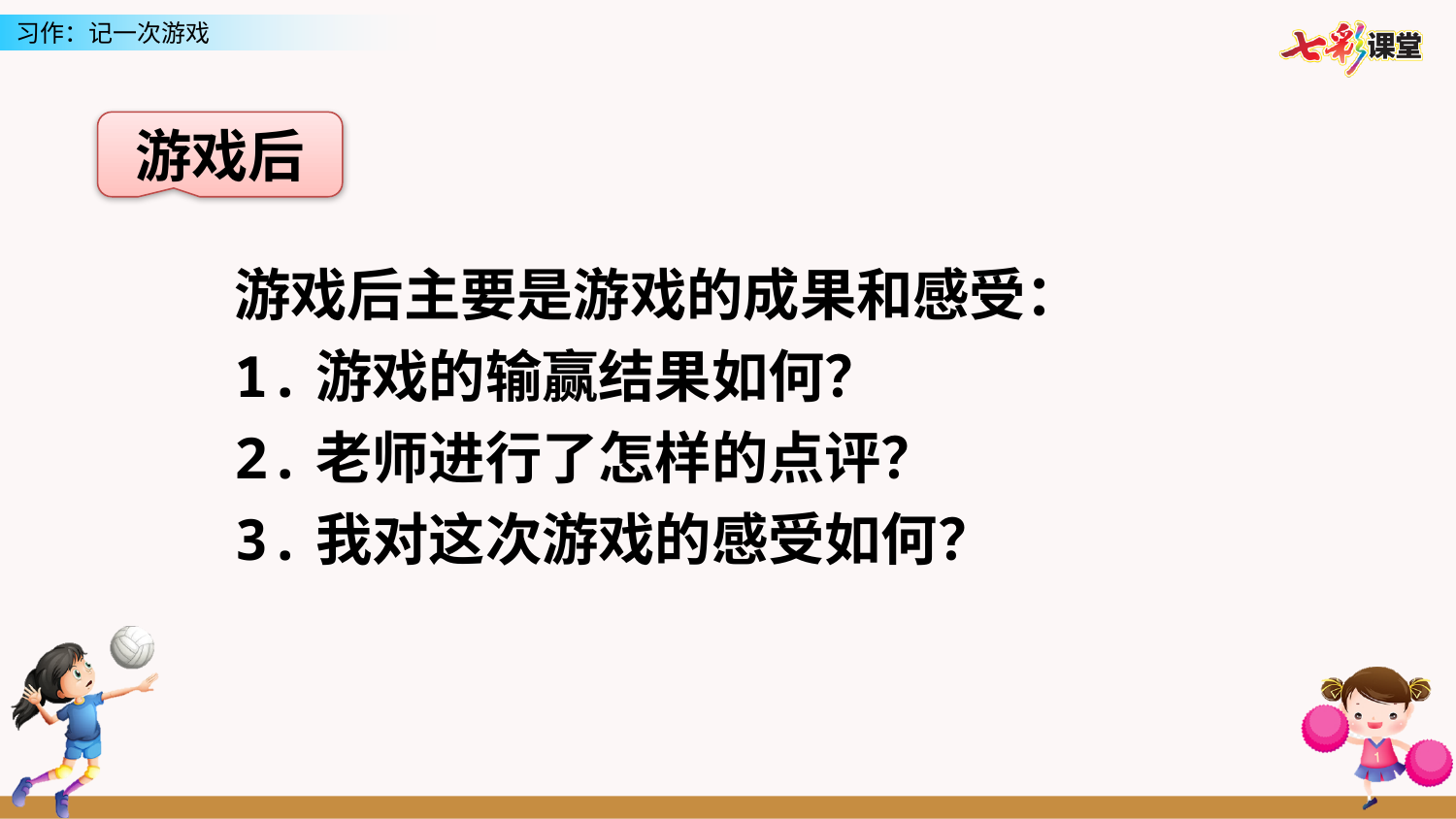

游戏后
游戏后主要是游戏的成果和感受：
1.游戏的输赢结果如何？
2.老师进行了怎样的点评？
3.我对这次游戏的感受如何？